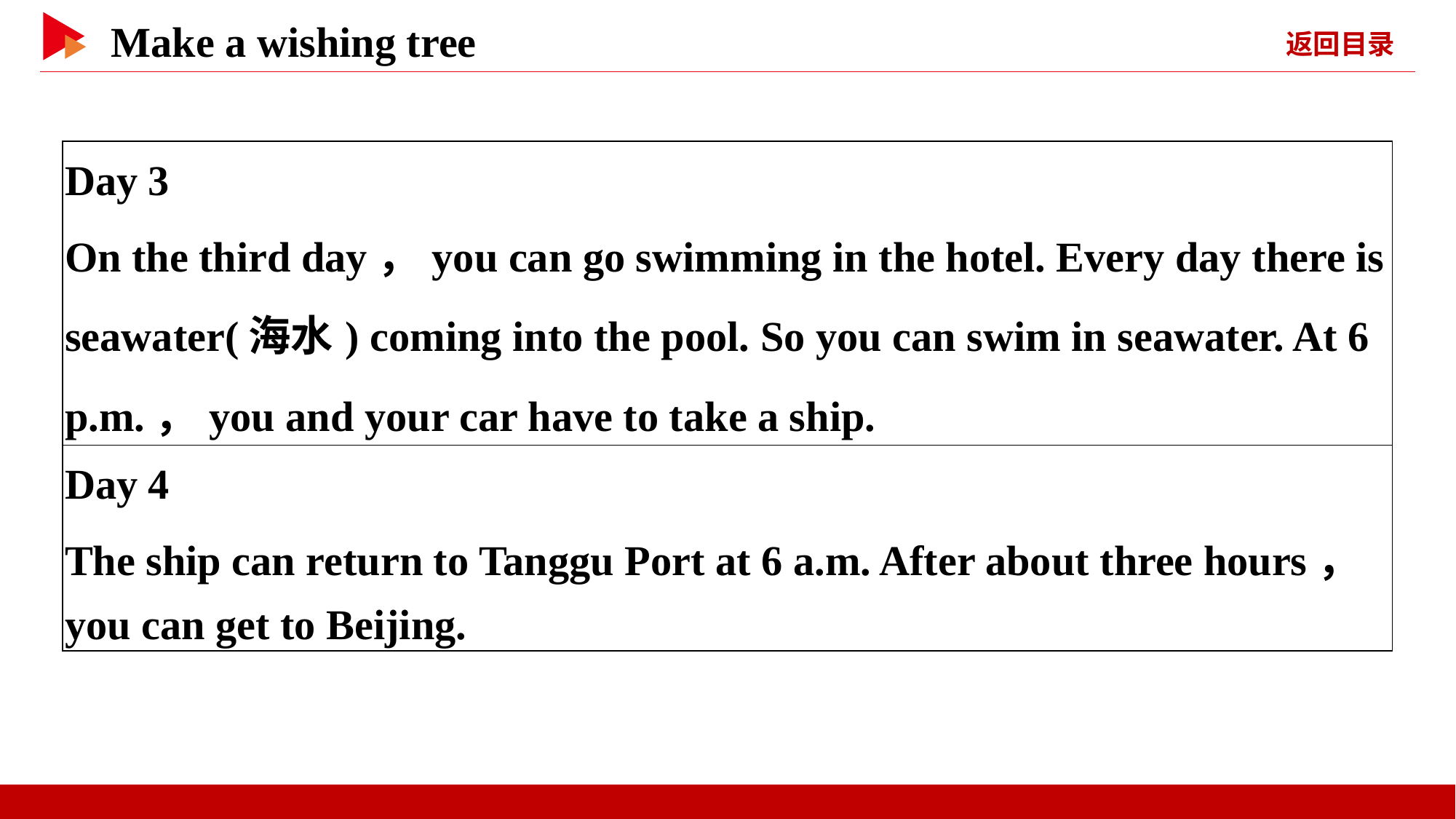

| Day 3 On the third day，you can go swimming in the hotel. Every day there is seawater(海水) coming into the pool. So you can swim in seawater. At 6 p.m.，you and your car have to take a ship. |
| --- |
| Day 4 The ship can return to Tanggu Port at 6 a.m. After about three hours，you can get to Beijing. |